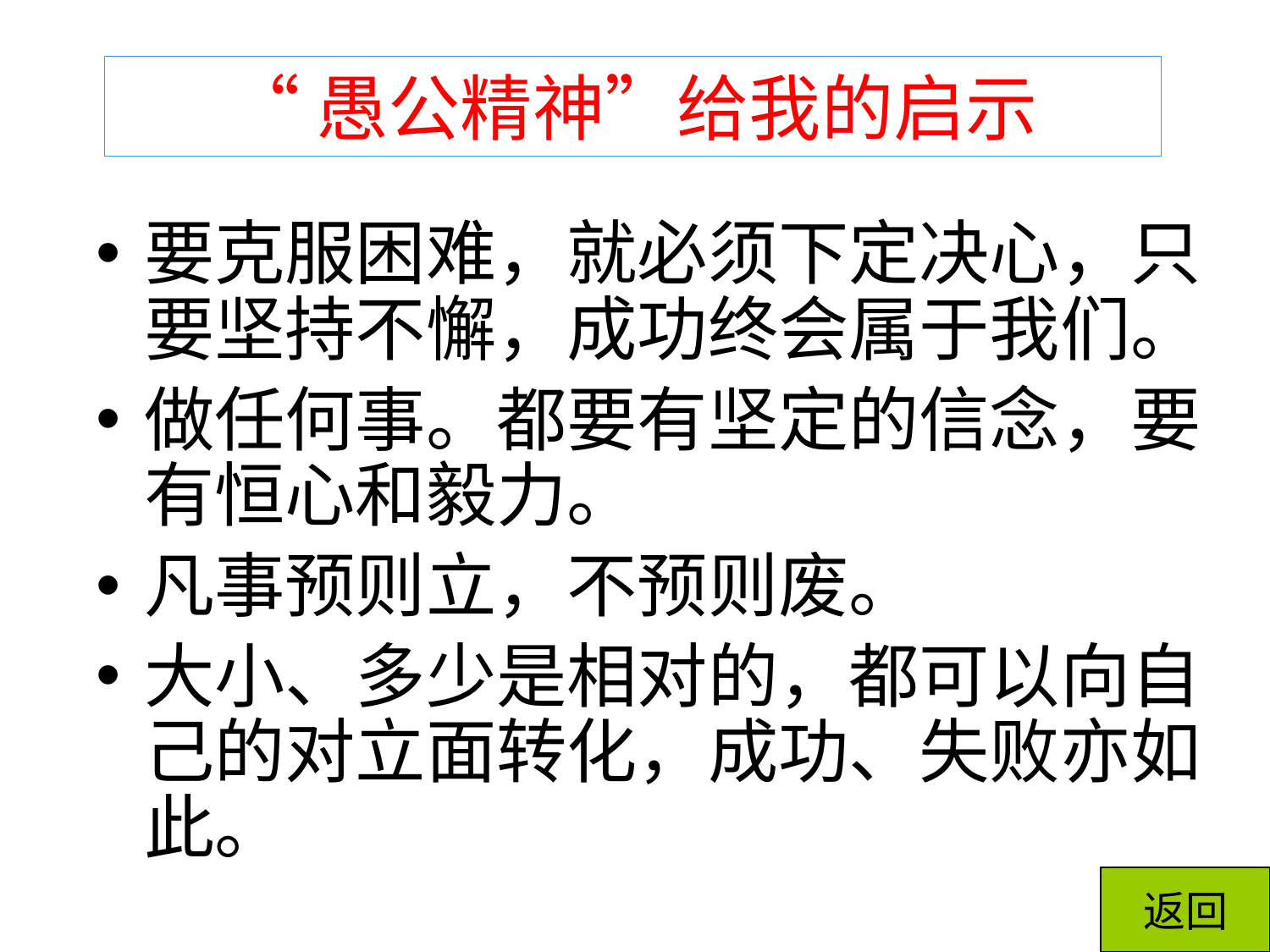

# “愚公精神”给我的启示
要克服困难，就必须下定决心，只要坚持不懈，成功终会属于我们。
做任何事。都要有坚定的信念，要有恒心和毅力。
凡事预则立，不预则废。
大小、多少是相对的，都可以向自己的对立面转化，成功、失败亦如此。
返回